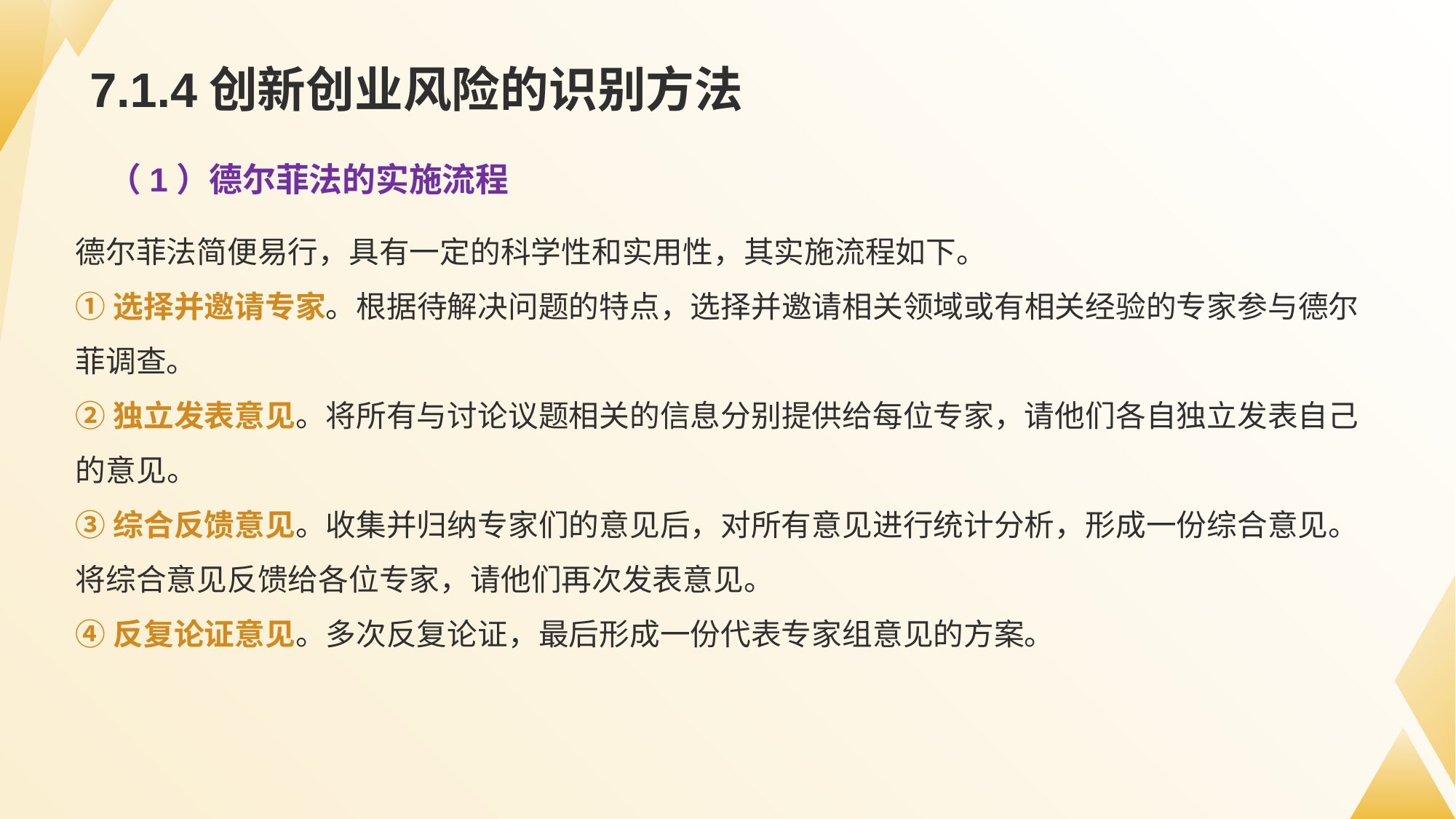

# 7.1.4创新创业风险的识别方法
（1）德尔菲法的实施流程
德尔菲法简便易行，具有一定的科学性和实用性，其实施流程如下。
①选择并邀请专家。根据待解决问题的特点，选择并邀请相关领域或有相关经验的专家参与德尔菲调查。
②独立发表意见。将所有与讨论议题相关的信息分别提供给每位专家，请他们各自独立发表自己的意见。
③综合反馈意见。收集并归纳专家们的意见后，对所有意见进行统计分析，形成一份综合意见。将综合意见反馈给各位专家，请他们再次发表意见。
④反复论证意见。多次反复论证，最后形成一份代表专家组意见的方案。